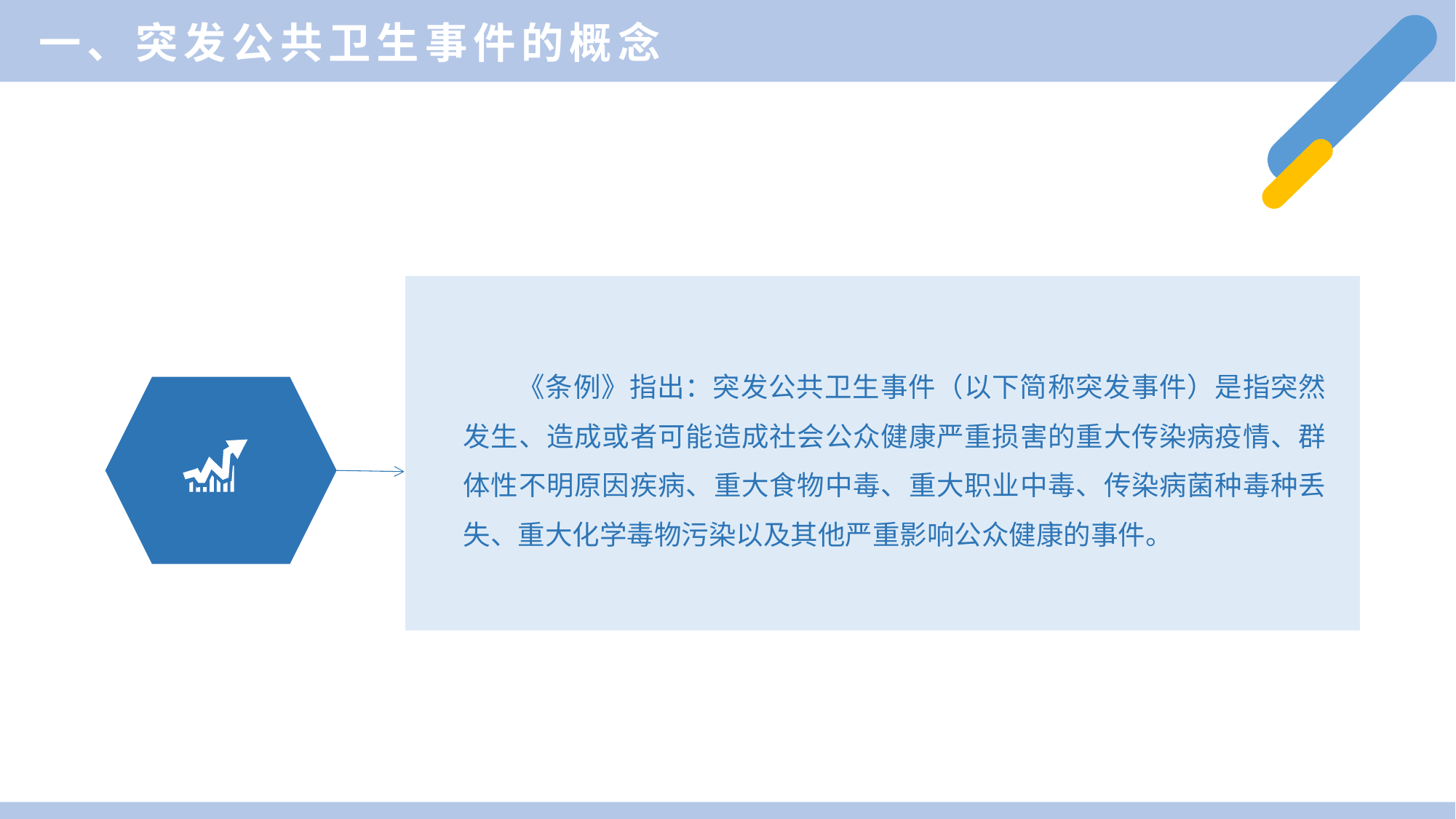

一、突发公共卫生事件的概念

《条例》指出：突发公共卫生事件（以下简称突发事件）是指突然发生、造成或者可能造成社会公众健康严重损害的重大传染病疫情、群体性不明原因疾病、重大食物中毒、重大职业中毒、传染病菌种毒种丢失、重大化学毒物污染以及其他严重影响公众健康的事件。